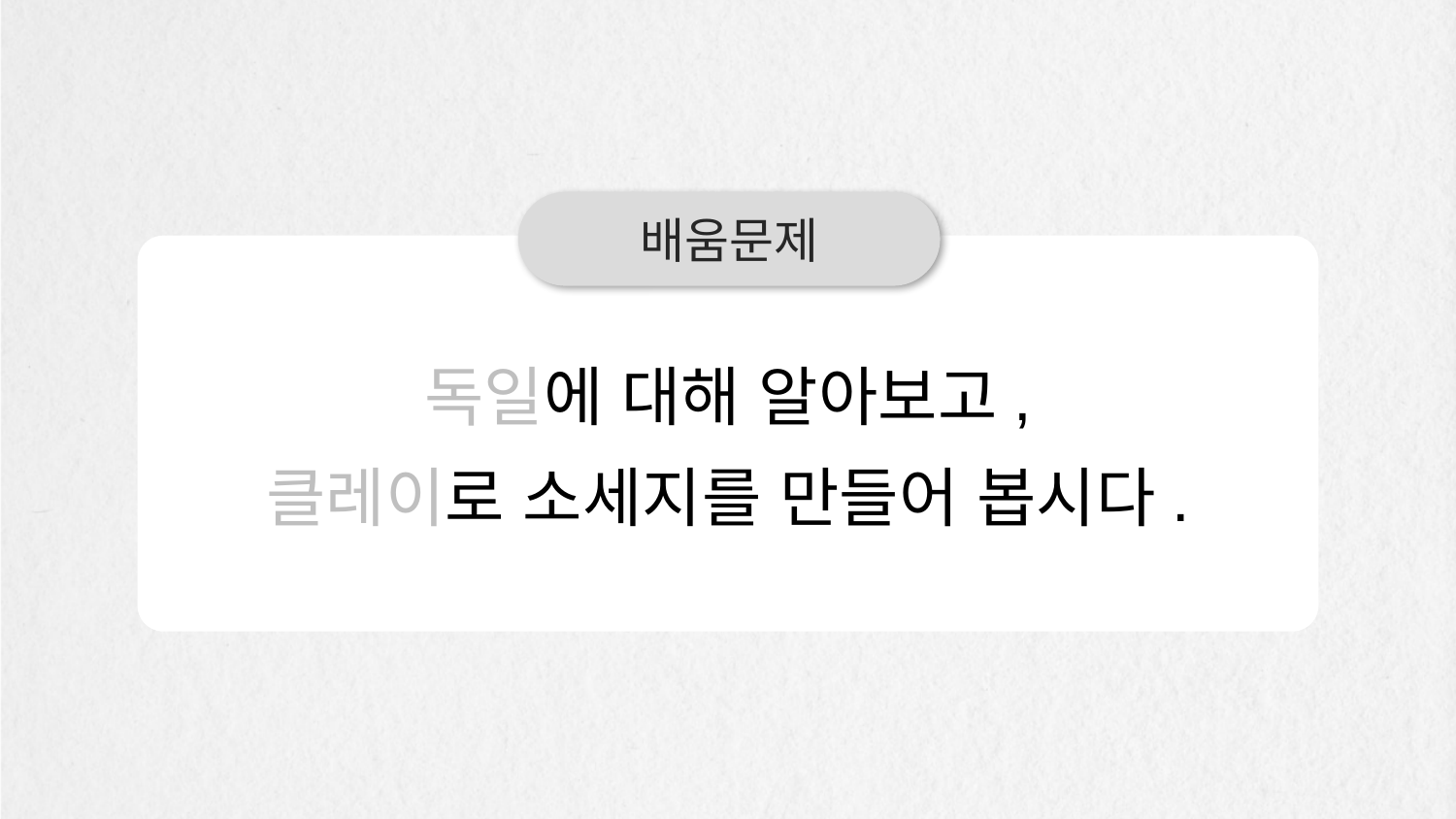

배움문제

독일에 대해 알아보고,
클레이로 소세지를 만들어 봅시다.